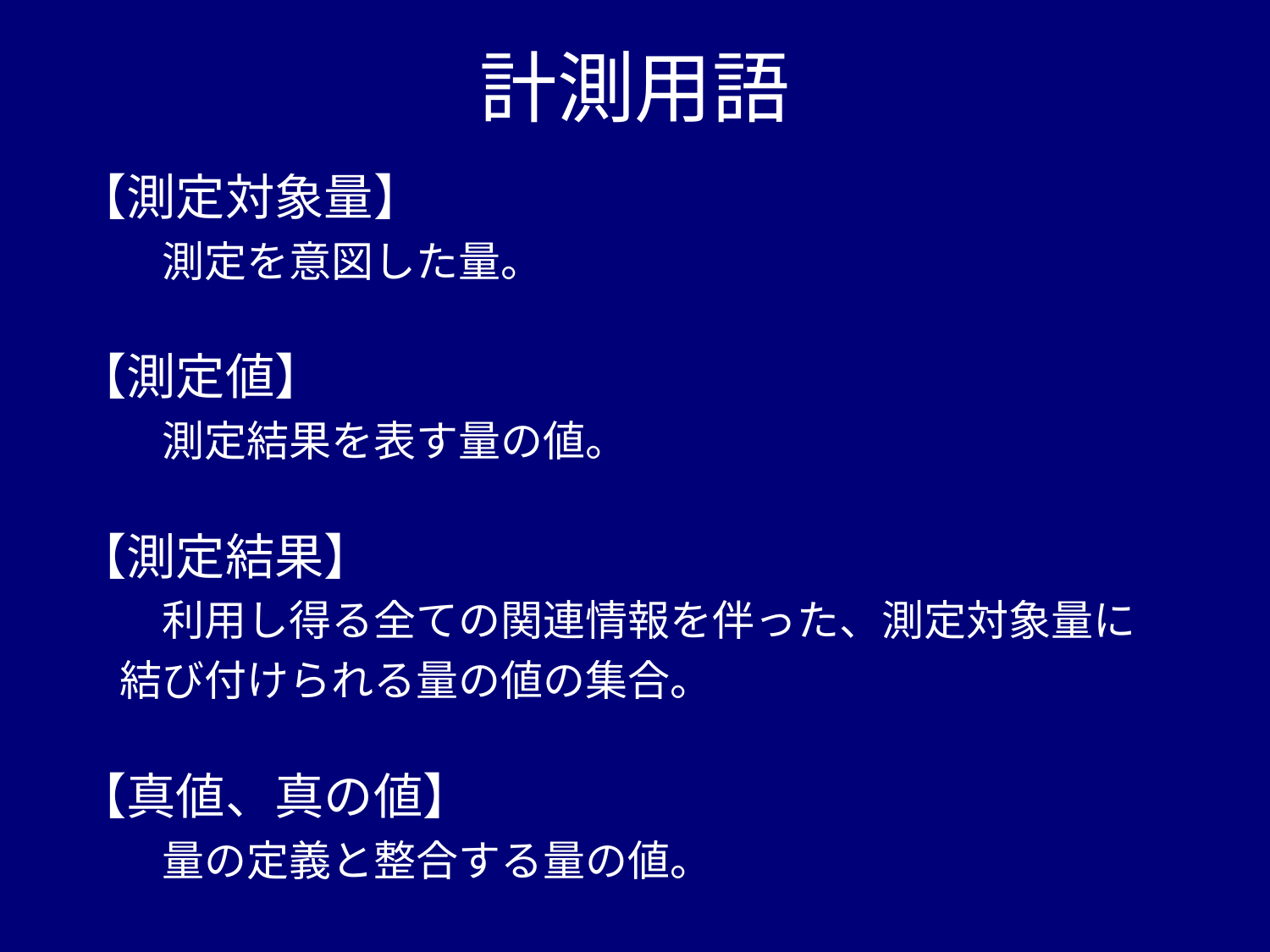

# 計測用語
【測定対象量】
　　測定を意図した量。

【測定値】
　　測定結果を表す量の値。

【測定結果】
　　利用し得る全ての関連情報を伴った、測定対象量に
　結び付けられる量の値の集合。

【真値、真の値】
　　量の定義と整合する量の値。